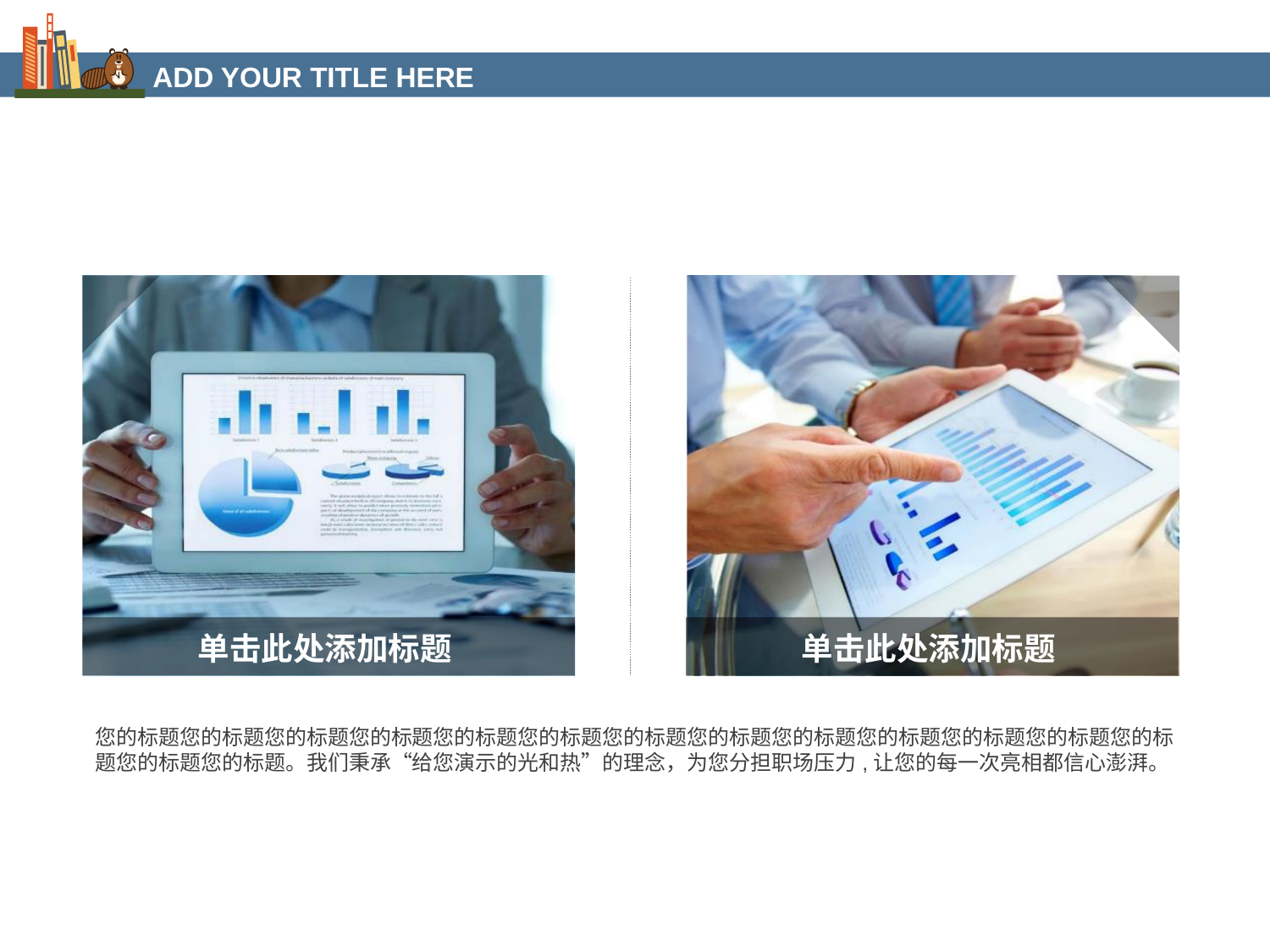

ADD YOUR TITLE HERE

单击此处添加标题

单击此处添加标题
您的标题您的标题您的标题您的标题您的标题您的标题您的标题您的标题您的标题您的标题您的标题您的标题您的标题您的标题您的标题。我们秉承“给您演示的光和热”的理念，为您分担职场压力,让您的每一次亮相都信心澎湃。